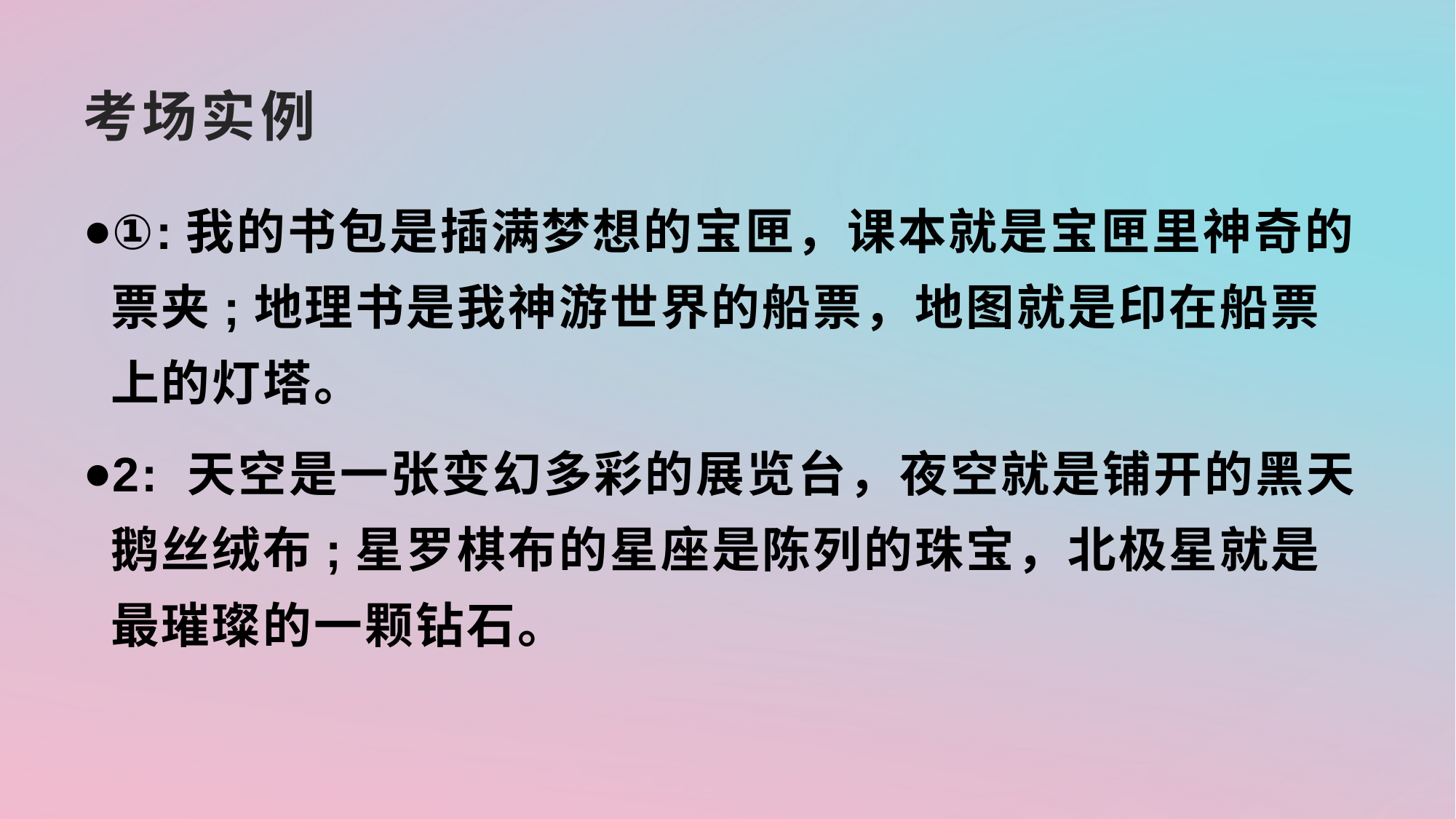

# 考场实例
①:我的书包是插满梦想的宝匣，课本就是宝匣里神奇的票夹;地理书是我神游世界的船票，地图就是印在船票上的灯塔。
2: 天空是一张变幻多彩的展览台，夜空就是铺开的黑天鹅丝绒布;星罗棋布的星座是陈列的珠宝，北极星就是最璀璨的一颗钻石。